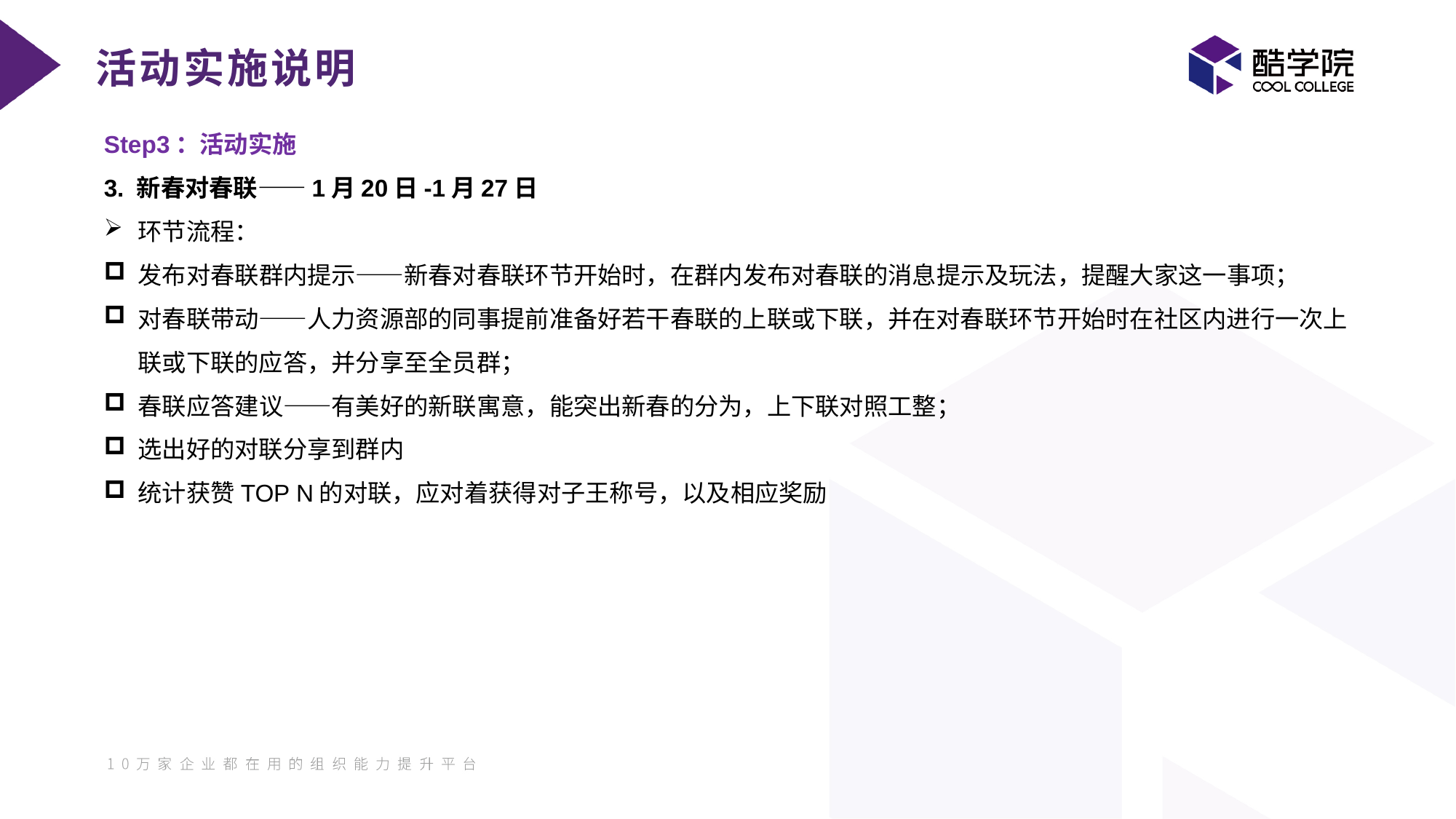

活动实施说明
Step3：活动实施
3. 新春对春联——1月20日-1月27日
环节流程：
发布对春联群内提示——新春对春联环节开始时，在群内发布对春联的消息提示及玩法，提醒大家这一事项；
对春联带动——人力资源部的同事提前准备好若干春联的上联或下联，并在对春联环节开始时在社区内进行一次上联或下联的应答，并分享至全员群；
春联应答建议——有美好的新联寓意，能突出新春的分为，上下联对照工整；
选出好的对联分享到群内
统计获赞TOP N的对联，应对着获得对子王称号，以及相应奖励